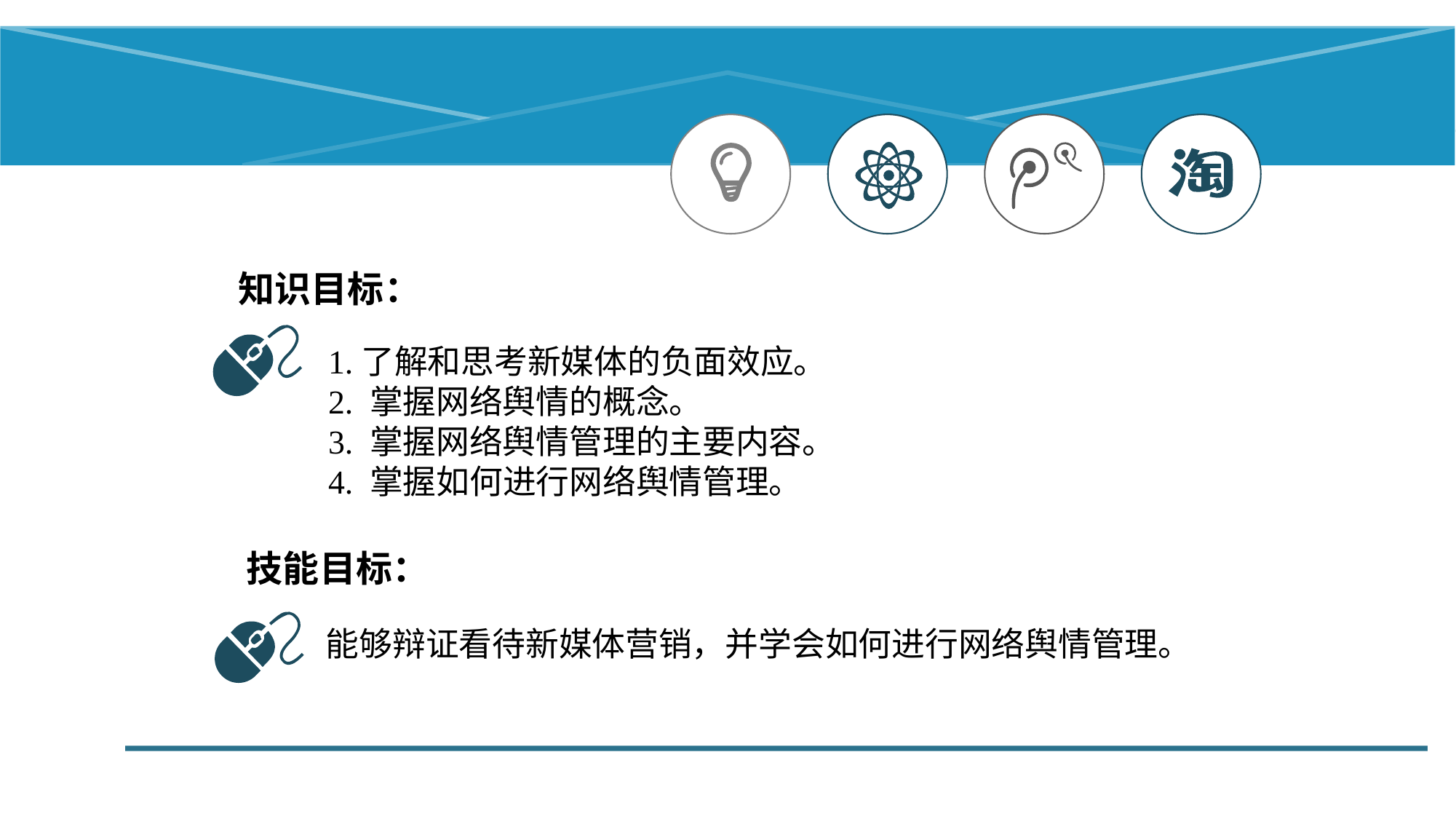

知识目标：

1.了解和思考新媒体的负面效应。
2. 掌握网络舆情的概念。
3. 掌握网络舆情管理的主要内容。
4. 掌握如何进行网络舆情管理。
技能目标：

能够辩证看待新媒体营销，并学会如何进行网络舆情管理。